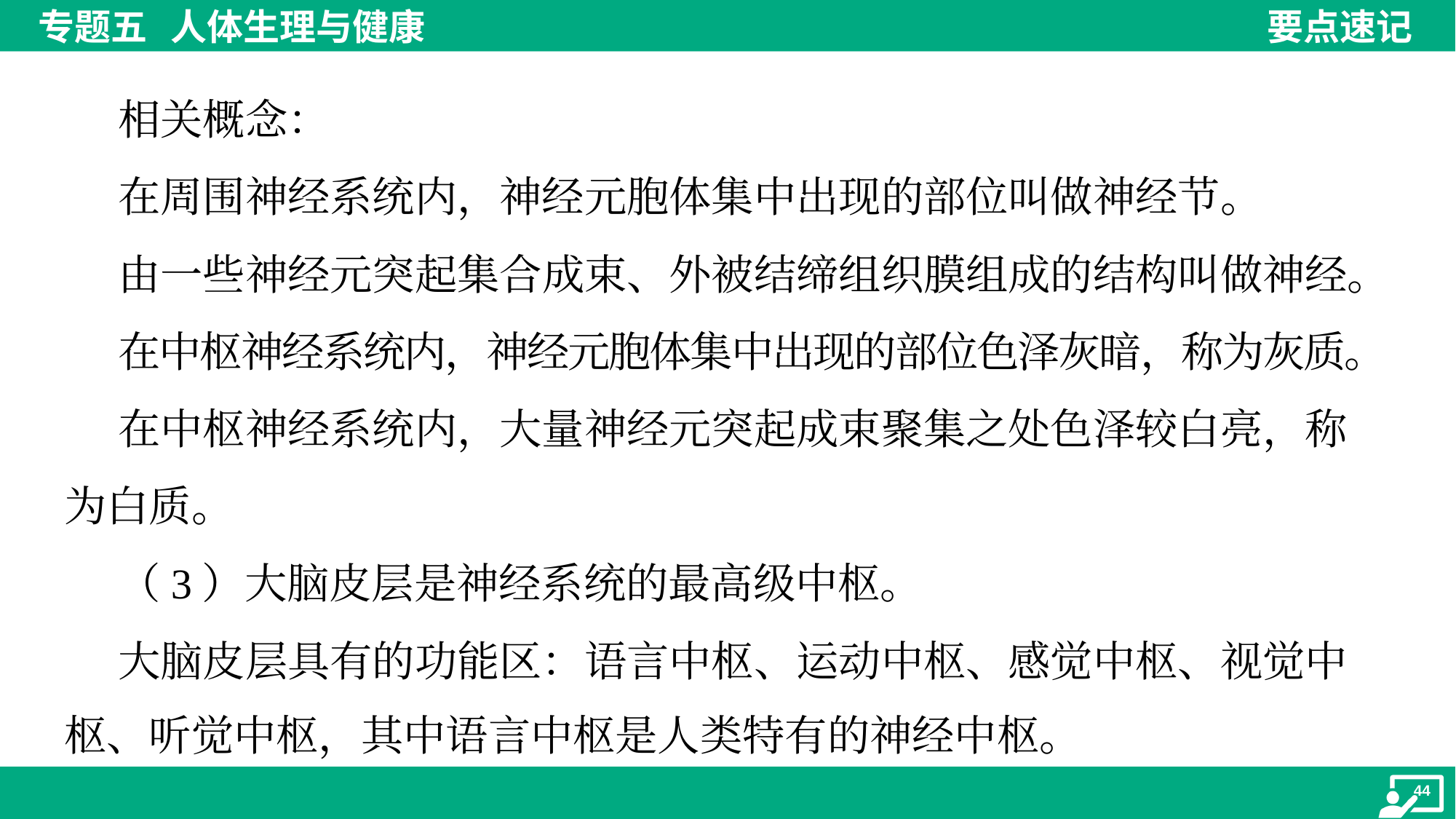

相关概念：
    在周围神经系统内，神经元胞体集中出现的部位叫做神经节。
    由一些神经元突起集合成束、外被结缔组织膜组成的结构叫做神经。
    在中枢神经系统内，神经元胞体集中出现的部位色泽灰暗，称为灰质。
    在中枢神经系统内，大量神经元突起成束聚集之处色泽较白亮，称
为白质。
    （3）大脑皮层是神经系统的最高级中枢。
    大脑皮层具有的功能区：语言中枢、运动中枢、感觉中枢、视觉中
枢、听觉中枢，其中语言中枢是人类特有的神经中枢。